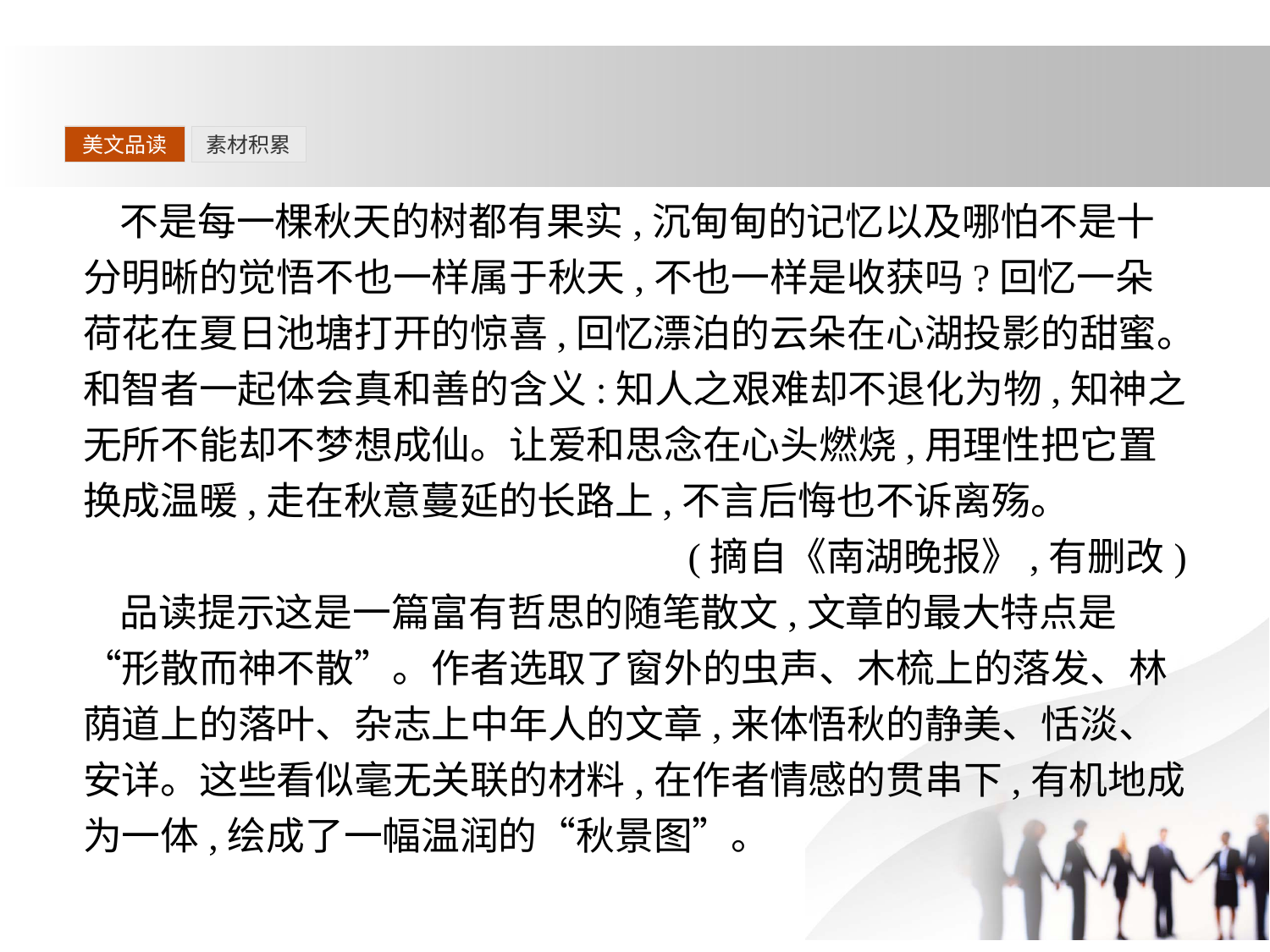

美文品读
素材积累
不是每一棵秋天的树都有果实,沉甸甸的记忆以及哪怕不是十分明晰的觉悟不也一样属于秋天,不也一样是收获吗?回忆一朵荷花在夏日池塘打开的惊喜,回忆漂泊的云朵在心湖投影的甜蜜。和智者一起体会真和善的含义:知人之艰难却不退化为物,知神之无所不能却不梦想成仙。让爱和思念在心头燃烧,用理性把它置换成温暖,走在秋意蔓延的长路上,不言后悔也不诉离殇。
(摘自《南湖晚报》,有删改)
品读提示这是一篇富有哲思的随笔散文,文章的最大特点是“形散而神不散”。作者选取了窗外的虫声、木梳上的落发、林荫道上的落叶、杂志上中年人的文章,来体悟秋的静美、恬淡、安详。这些看似毫无关联的材料,在作者情感的贯串下,有机地成为一体,绘成了一幅温润的“秋景图”。